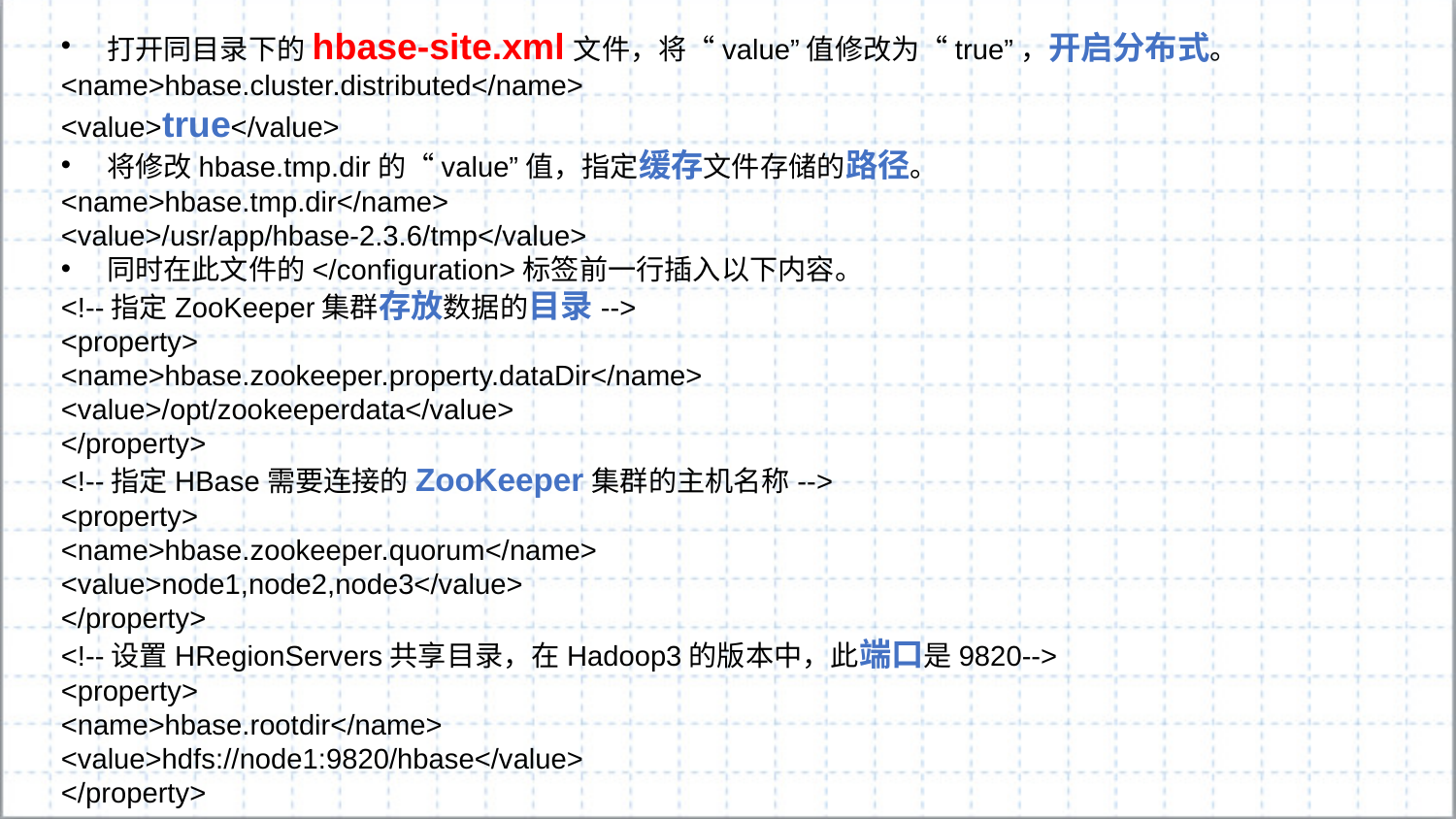

打开同目录下的hbase-site.xml文件，将“value”值修改为“true”，开启分布式。
<name>hbase.cluster.distributed</name>
<value>true</value>
将修改hbase.tmp.dir的“value”值，指定缓存文件存储的路径。
<name>hbase.tmp.dir</name>
<value>/usr/app/hbase-2.3.6/tmp</value>
同时在此文件的</configuration>标签前一行插入以下内容。
<!--指定ZooKeeper集群存放数据的目录-->
<property>
<name>hbase.zookeeper.property.dataDir</name>
<value>/opt/zookeeperdata</value>
</property>
<!--指定HBase需要连接的ZooKeeper集群的主机名称-->
<property>
<name>hbase.zookeeper.quorum</name>
<value>node1,node2,node3</value>
</property>
<!--设置HRegionServers共享目录，在Hadoop3的版本中，此端口是9820-->
<property>
<name>hbase.rootdir</name>
<value>hdfs://node1:9820/hbase</value>
</property>